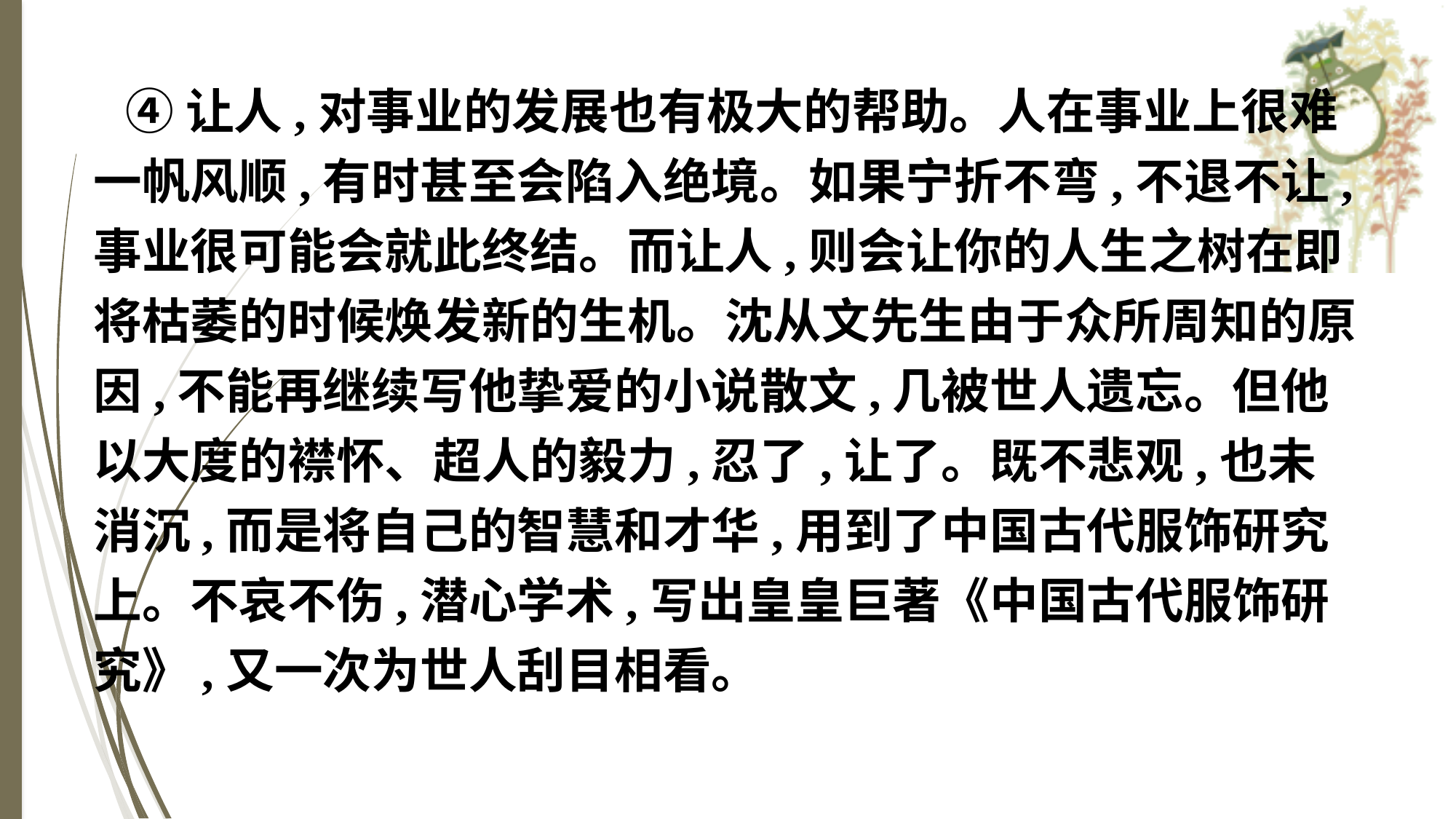

④让人,对事业的发展也有极大的帮助。人在事业上很难一帆风顺,有时甚至会陷入绝境。如果宁折不弯,不退不让,事业很可能会就此终结。而让人,则会让你的人生之树在即将枯萎的时候焕发新的生机。沈从文先生由于众所周知的原因,不能再继续写他挚爱的小说散文,几被世人遗忘。但他以大度的襟怀、超人的毅力,忍了,让了。既不悲观,也未消沉,而是将自己的智慧和才华,用到了中国古代服饰研究上。不哀不伤,潜心学术,写出皇皇巨著《中国古代服饰研究》,又一次为世人刮目相看。